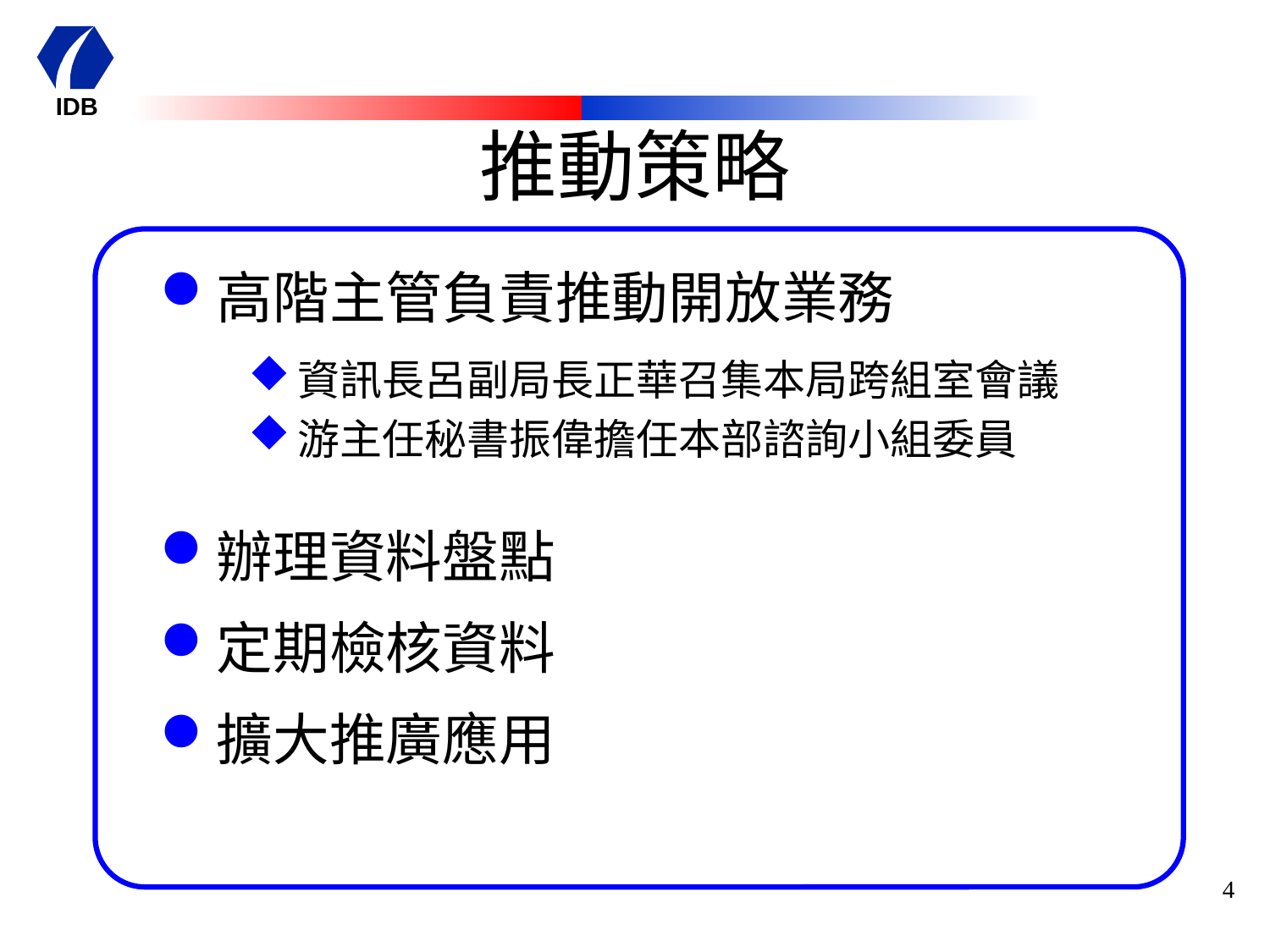

# 推動策略
高階主管負責推動開放業務
資訊長呂副局長正華召集本局跨組室會議
游主任秘書振偉擔任本部諮詢小組委員

辦理資料盤點
定期檢核資料
擴大推廣應用

4